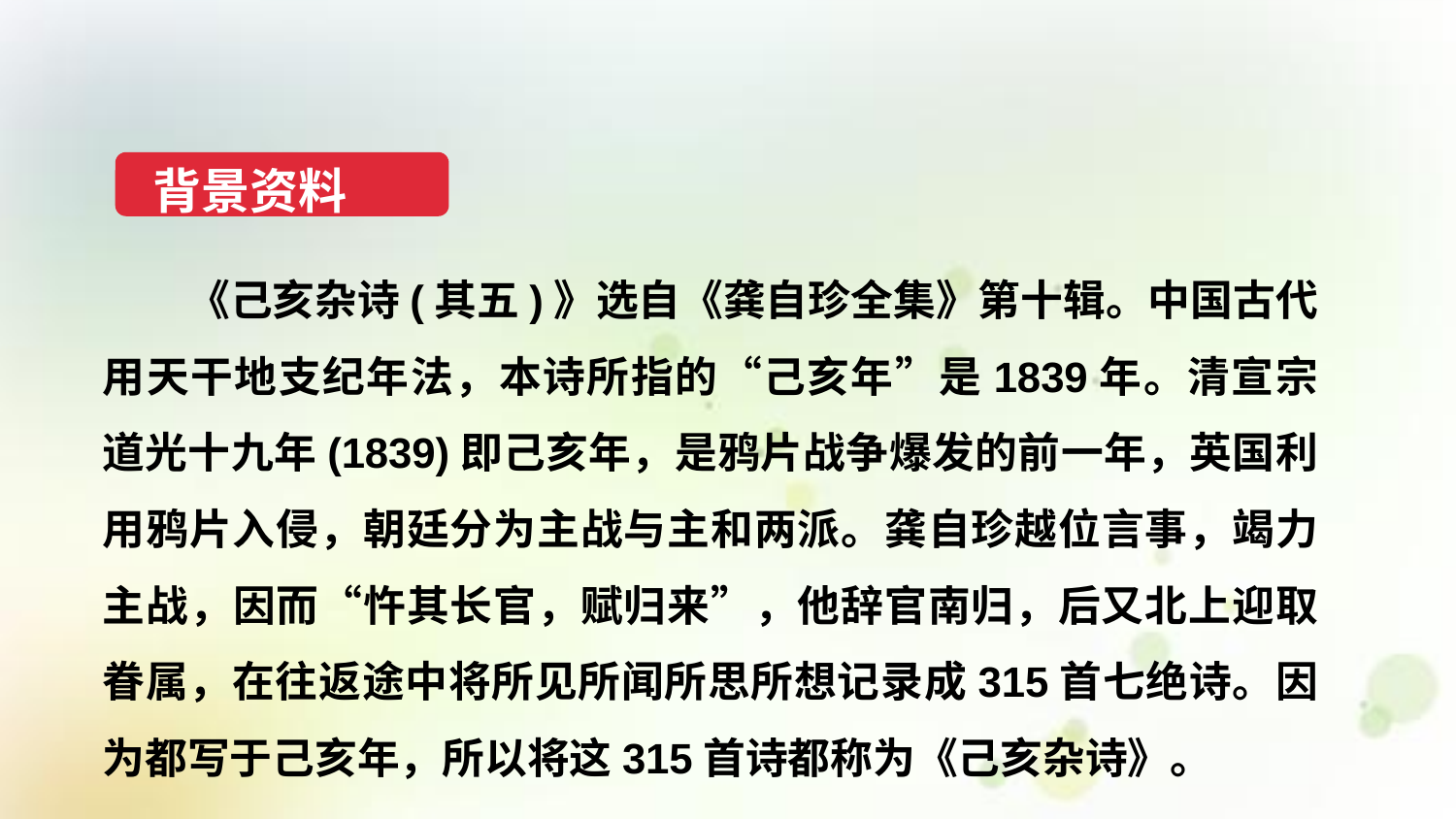

背景资料
《己亥杂诗(其五)》选自《龚自珍全集》第十辑。中国古代用天干地支纪年法，本诗所指的“己亥年”是1839年。清宣宗道光十九年(1839)即己亥年，是鸦片战争爆发的前一年，英国利用鸦片入侵，朝廷分为主战与主和两派。龚自珍越位言事，竭力主战，因而“忤其长官，赋归来”，他辞官南归，后又北上迎取眷属，在往返途中将所见所闻所思所想记录成315首七绝诗。因为都写于己亥年，所以将这315首诗都称为《己亥杂诗》。